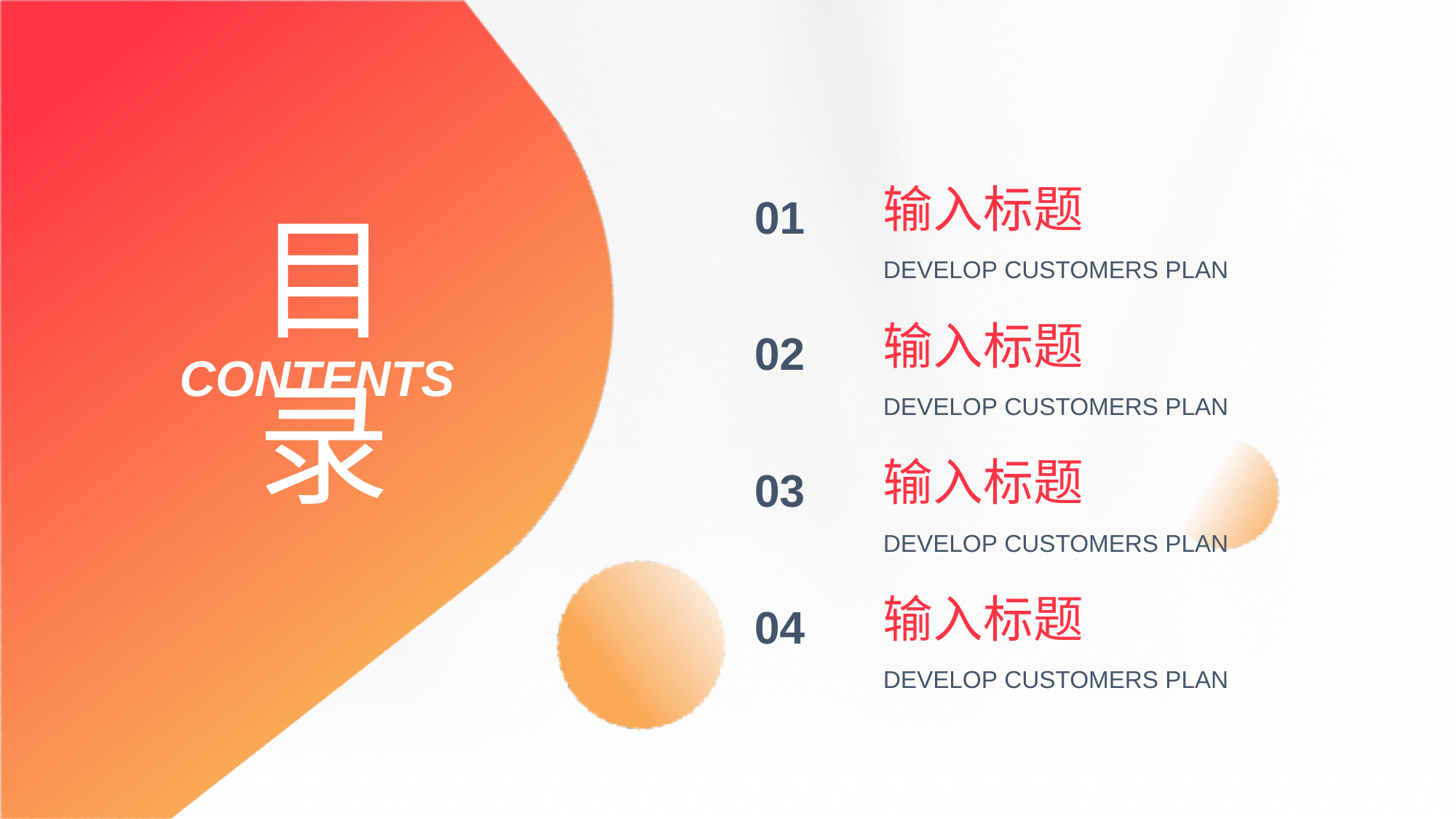

输入标题
01
目 录
DEVELOP CUSTOMERS PLAN
输入标题
02
CONTENTS
DEVELOP CUSTOMERS PLAN
输入标题
03
DEVELOP CUSTOMERS PLAN
输入标题
04
DEVELOP CUSTOMERS PLAN